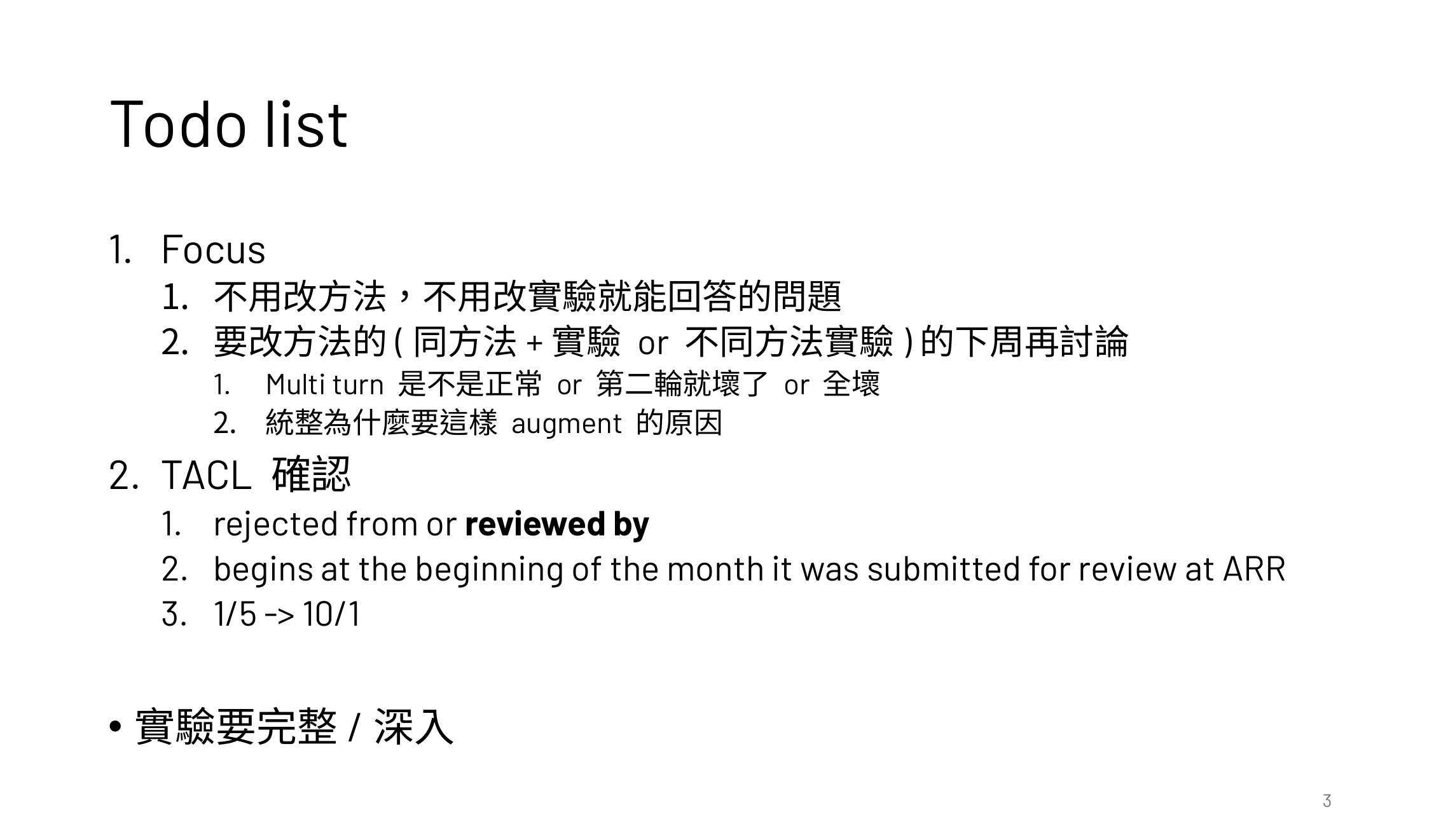

# Todo list
Focus
不用改方法，不用改實驗就能回答的問題
要改方法的(同方法+實驗 or 不同方法實驗)的下周再討論
Multi turn 是不是正常 or 第二輪就壞了 or 全壞
統整為什麼要這樣 augment 的原因
TACL 確認
rejected from or reviewed by
begins at the beginning of the month it was submitted for review at ARR
1/5 -> 10/1

實驗要完整/深入
3